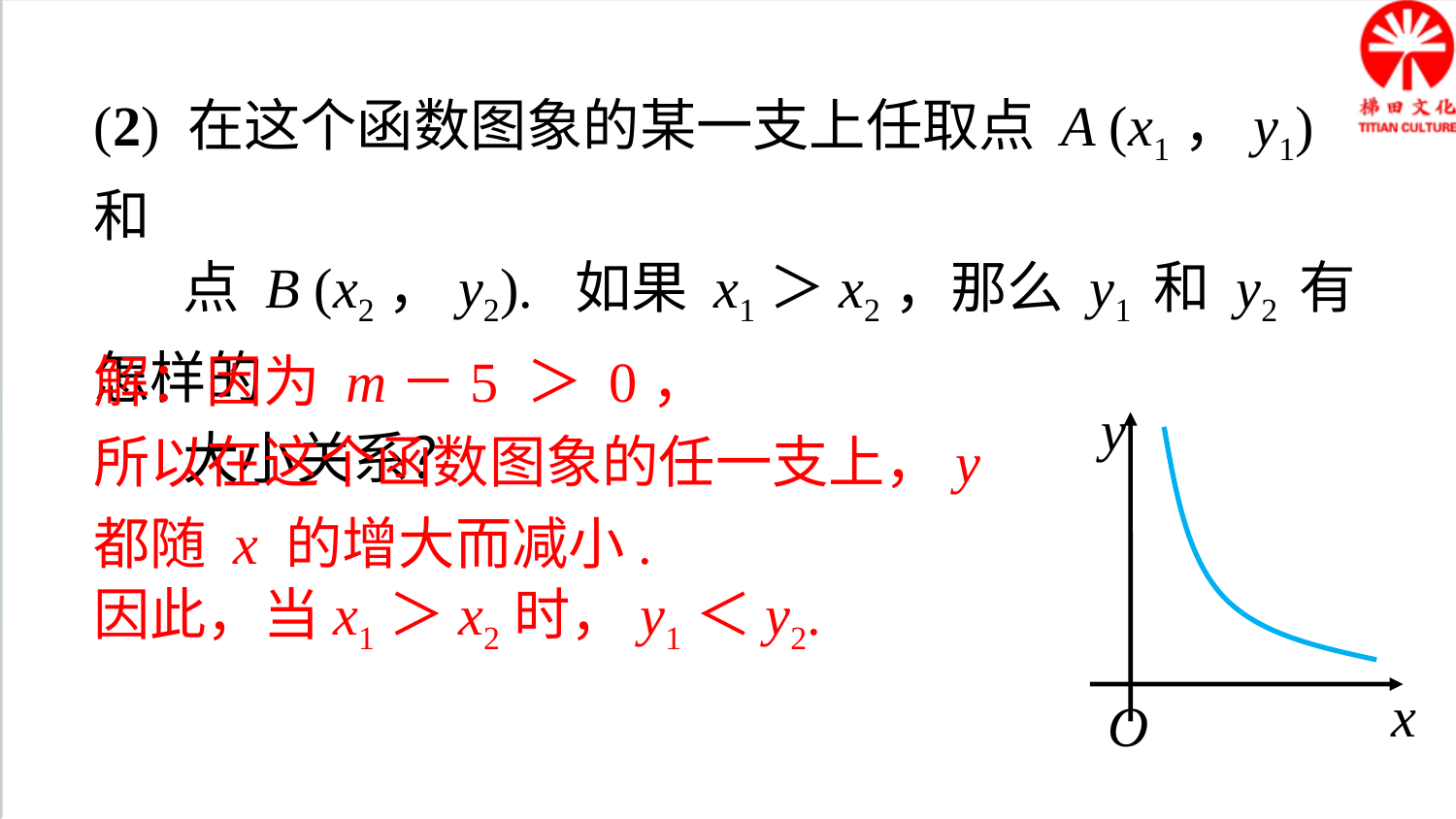

(2) 在这个函数图象的某一支上任取点 A (x1，y1) 和
      点 B (x2，y2).  如果 x1＞x2，那么 y1 和 y2 有怎样的
      大小关系？
解：因为 m－5 ＞ 0，
所以在这个函数图象的任一支上，y 都随 x 的增大而减小.
因此，当x1＞x2时，y1＜y2.
y

x
O